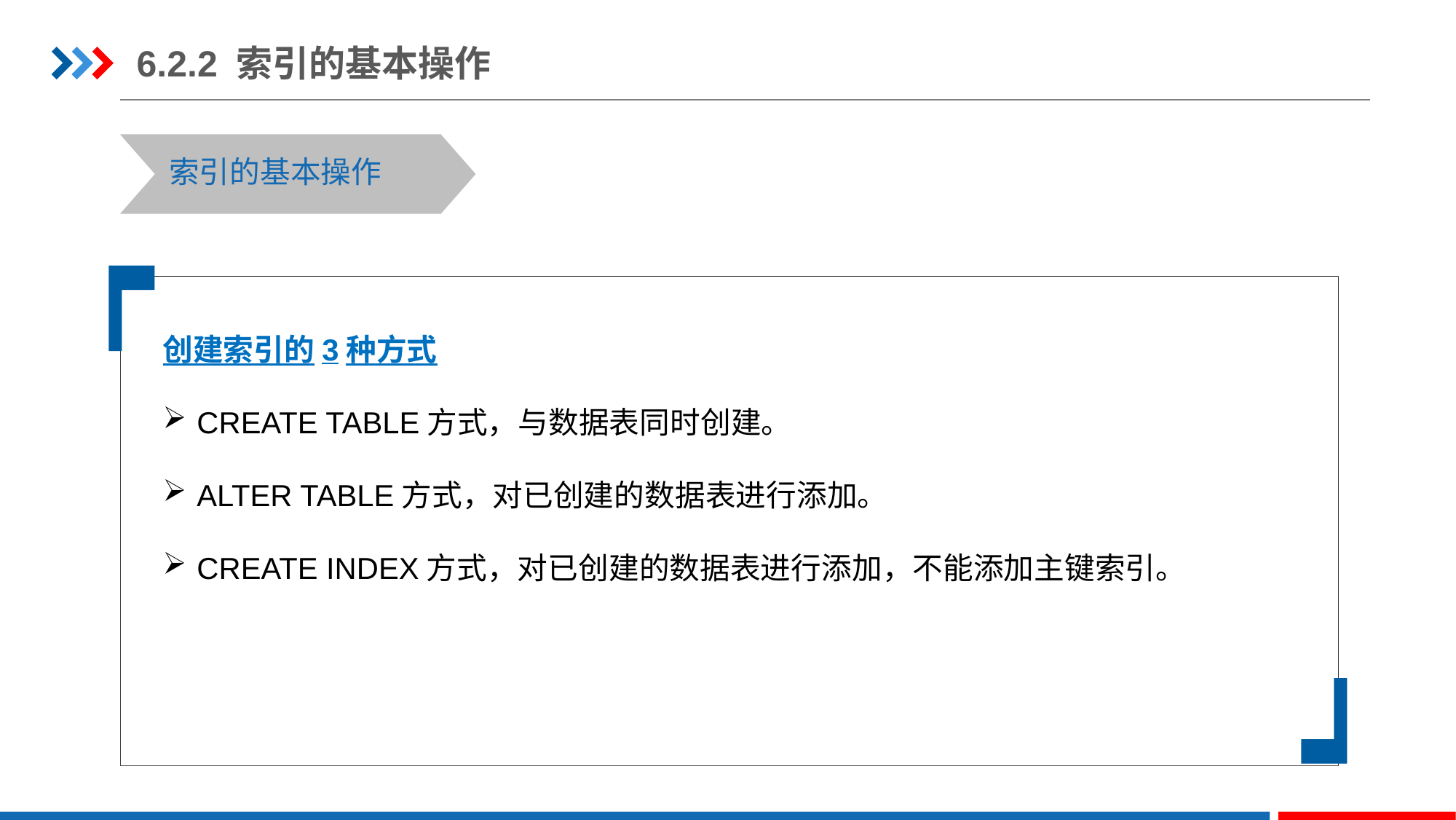

6.2.2 索引的基本操作

索引的基本操作

创建索引的3种方式
CREATE TABLE方式，与数据表同时创建。
ALTER TABLE方式，对已创建的数据表进行添加。
CREATE INDEX方式，对已创建的数据表进行添加，不能添加主键索引。